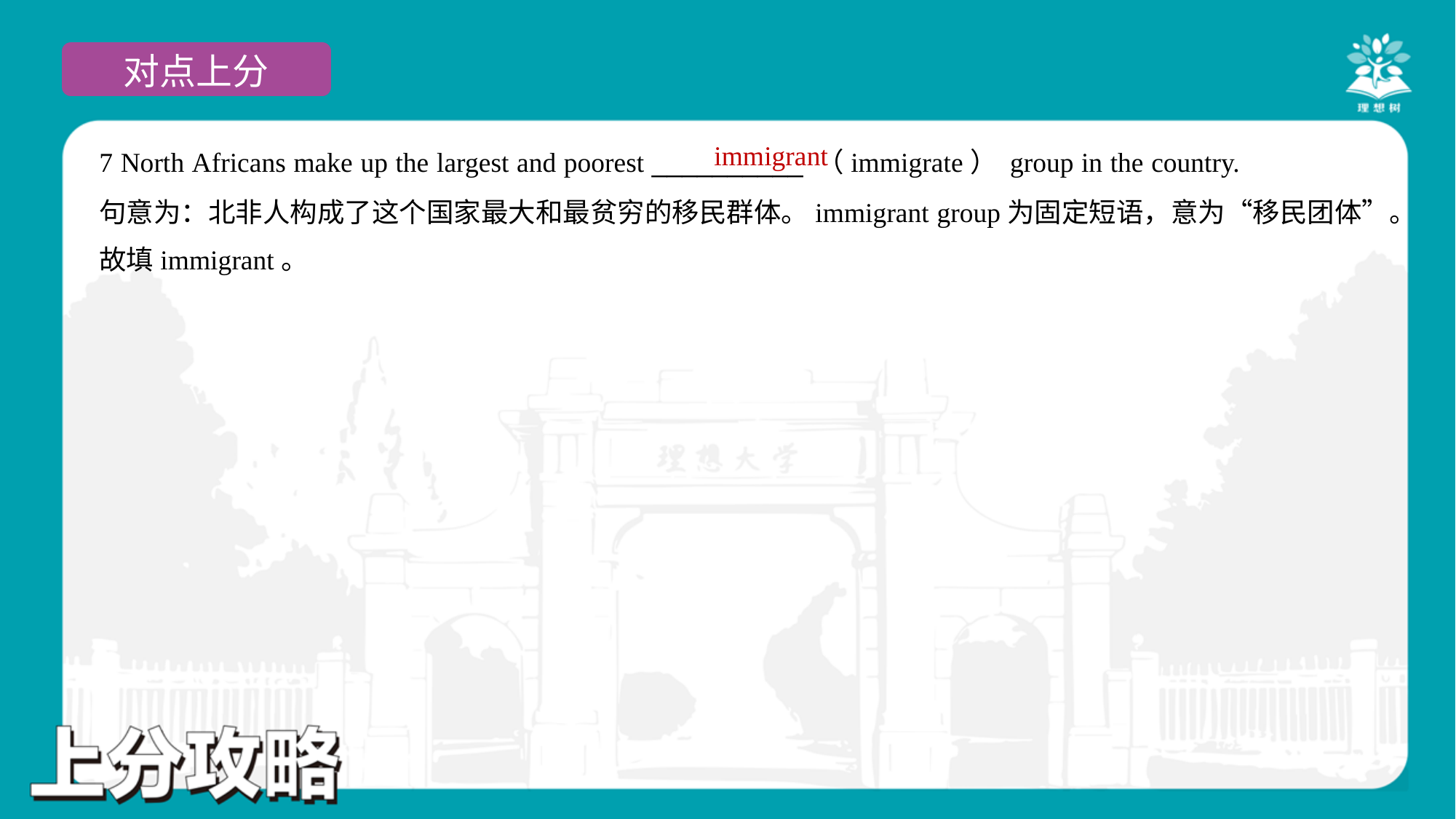

immigrant
7 North Africans make up the largest and poorest __________ （immigrate） group in the country.
句意为：北非人构成了这个国家最大和最贫穷的移民群体。immigrant group为固定短语，意为“移民团体”。
故填immigrant。